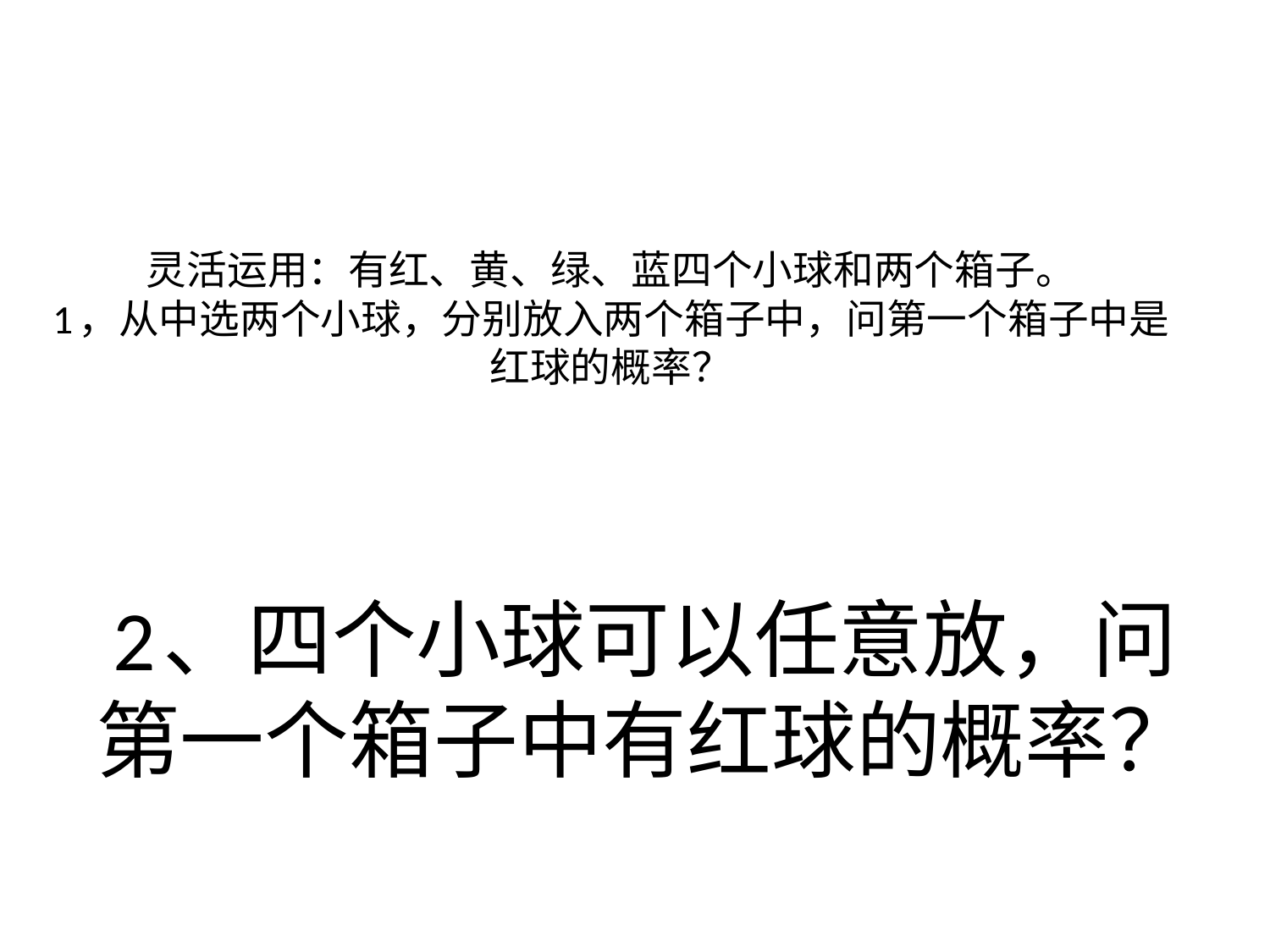

# 灵活运用：有红、黄、绿、蓝四个小球和两个箱子。 1，从中选两个小球，分别放入两个箱子中，问第一个箱子中是红球的概率？
2、四个小球可以任意放，问第一个箱子中有红球的概率？